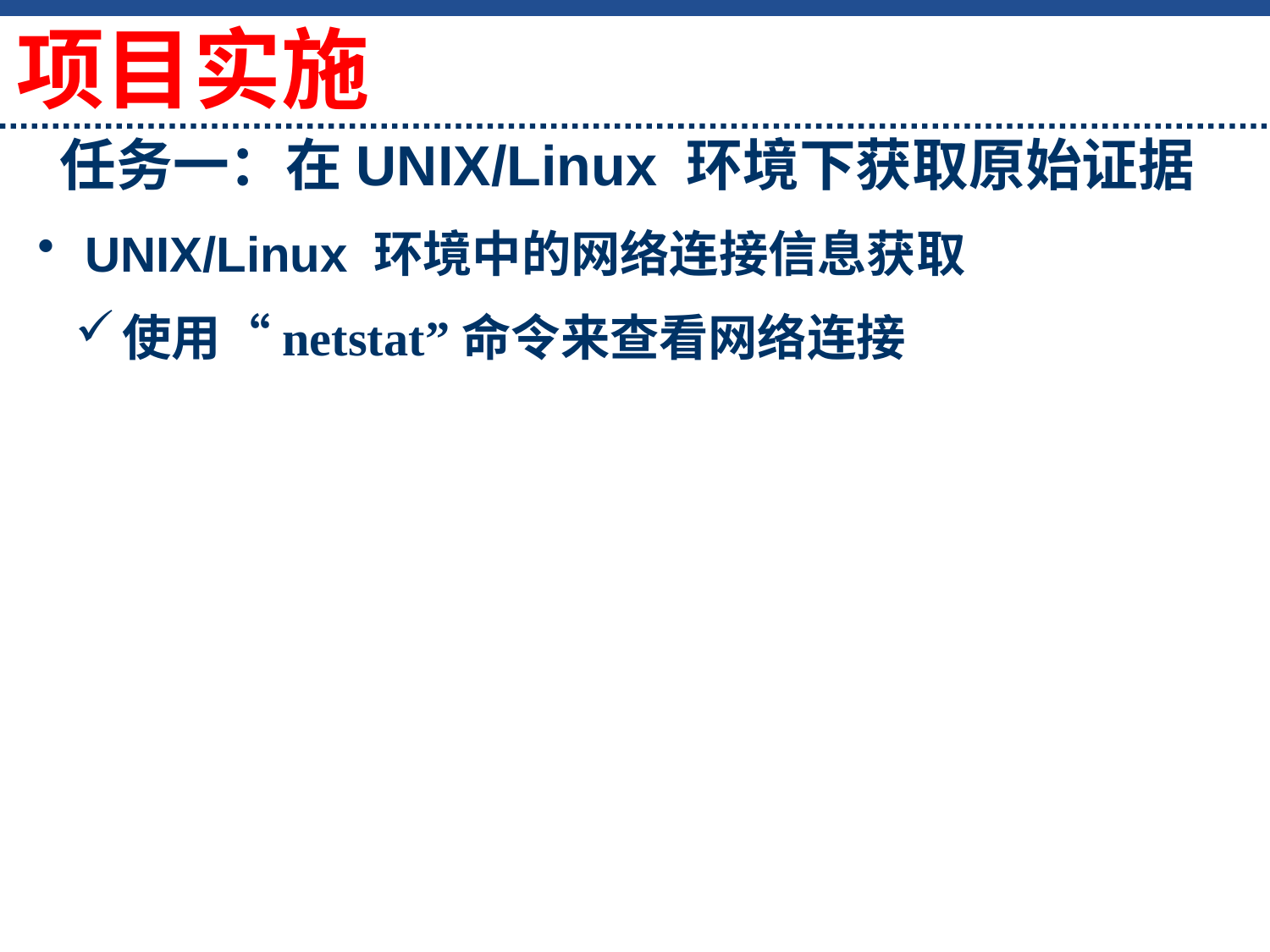

项目实施
# 任务一：在UNIX/Linux 环境下获取原始证据
UNIX/Linux 环境中的网络连接信息获取
使用“netstat”命令来查看网络连接